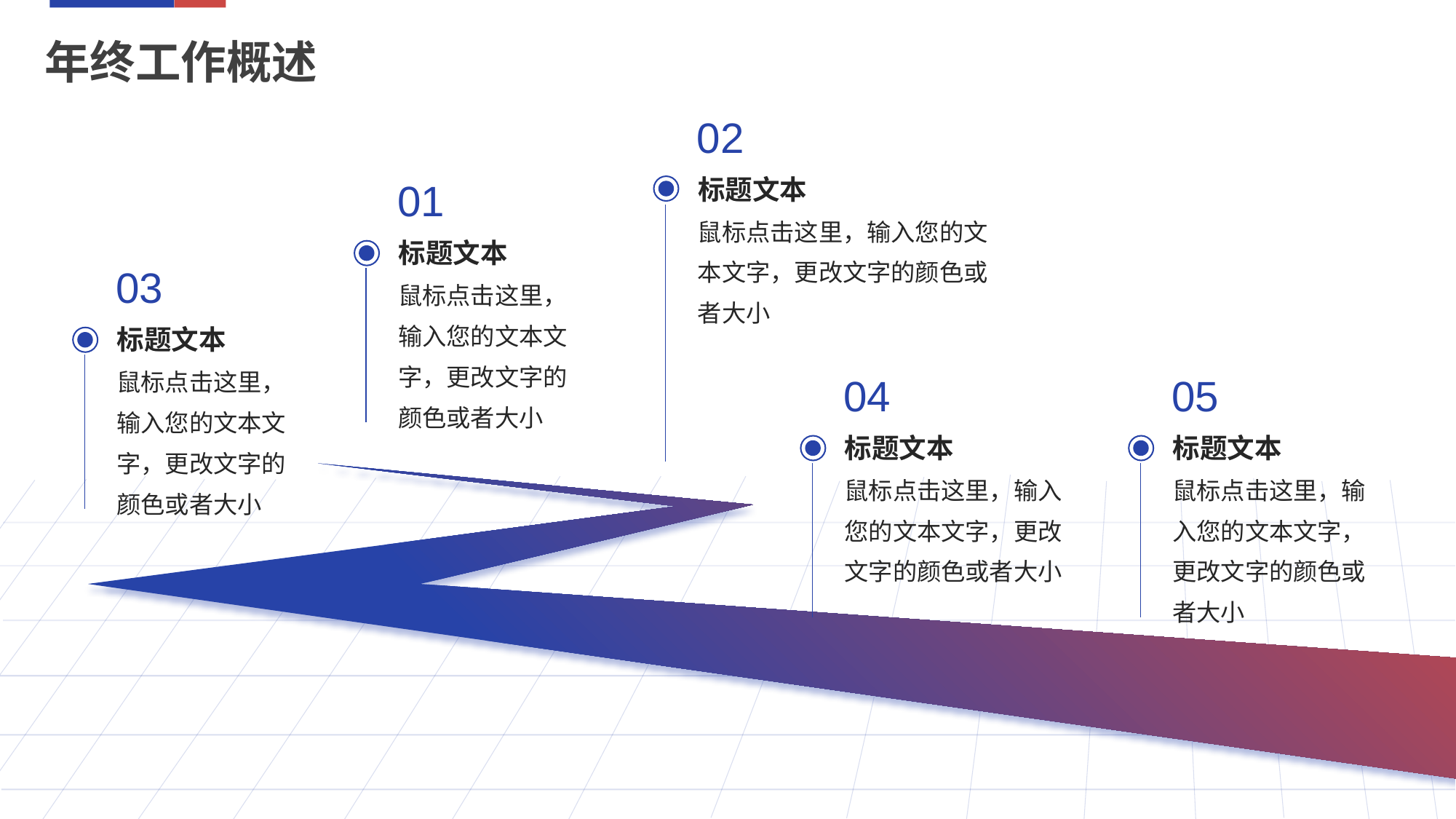

年终工作概述
02
标题文本

鼠标点击这里，输入您的文本文字，更改文字的颜色或者大小
01
标题文本

鼠标点击这里，输入您的文本文字，更改文字的颜色或者大小
03
标题文本

鼠标点击这里，输入您的文本文字，更改文字的颜色或者大小
04
标题文本

鼠标点击这里，输入您的文本文字，更改文字的颜色或者大小
05
标题文本

鼠标点击这里，输入您的文本文字，更改文字的颜色或者大小